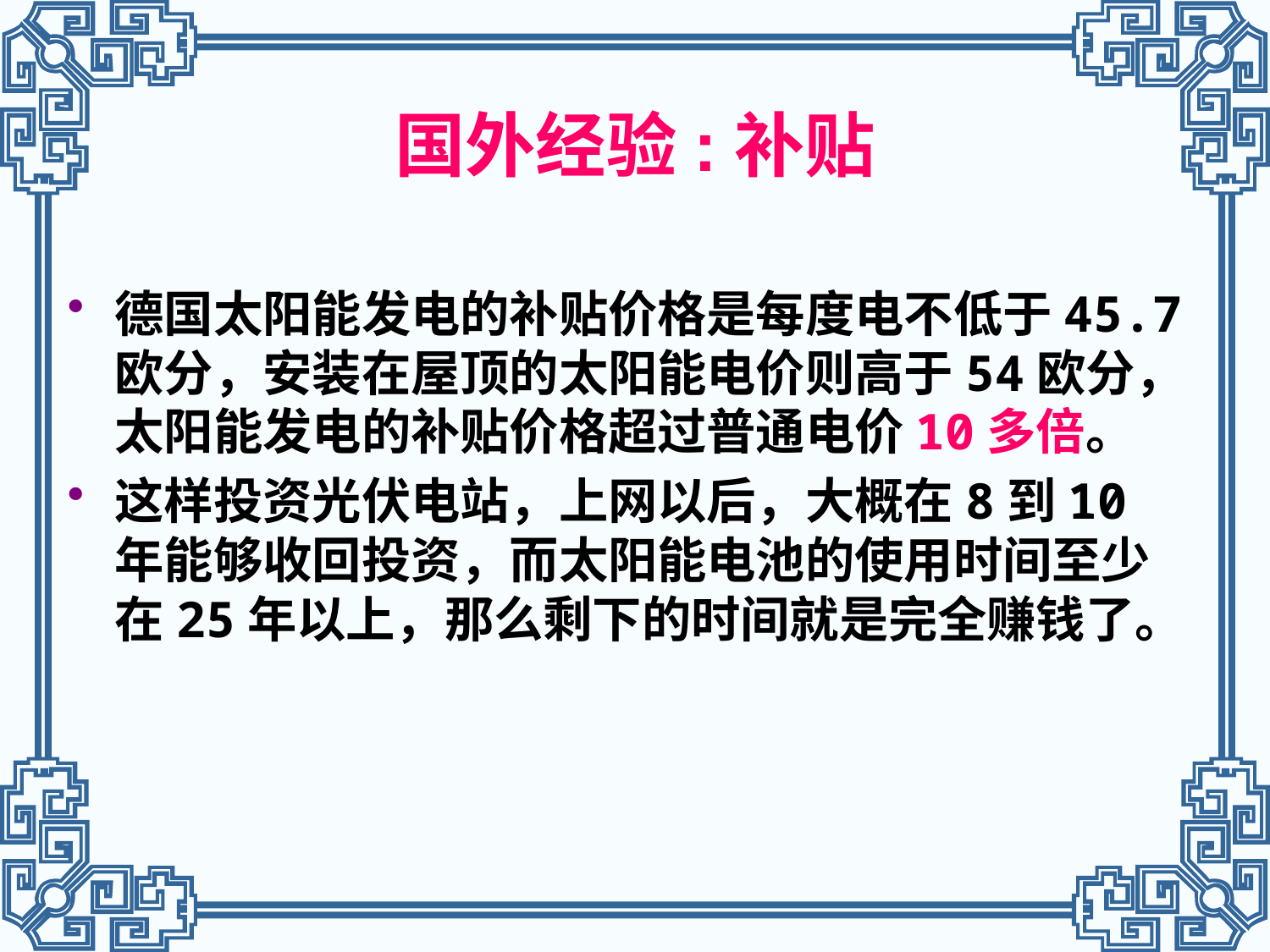

# 国外经验:补贴
德国太阳能发电的补贴价格是每度电不低于45.7欧分，安装在屋顶的太阳能电价则高于54欧分，太阳能发电的补贴价格超过普通电价10多倍。
这样投资光伏电站，上网以后，大概在8到10年能够收回投资，而太阳能电池的使用时间至少在25年以上，那么剩下的时间就是完全赚钱了。